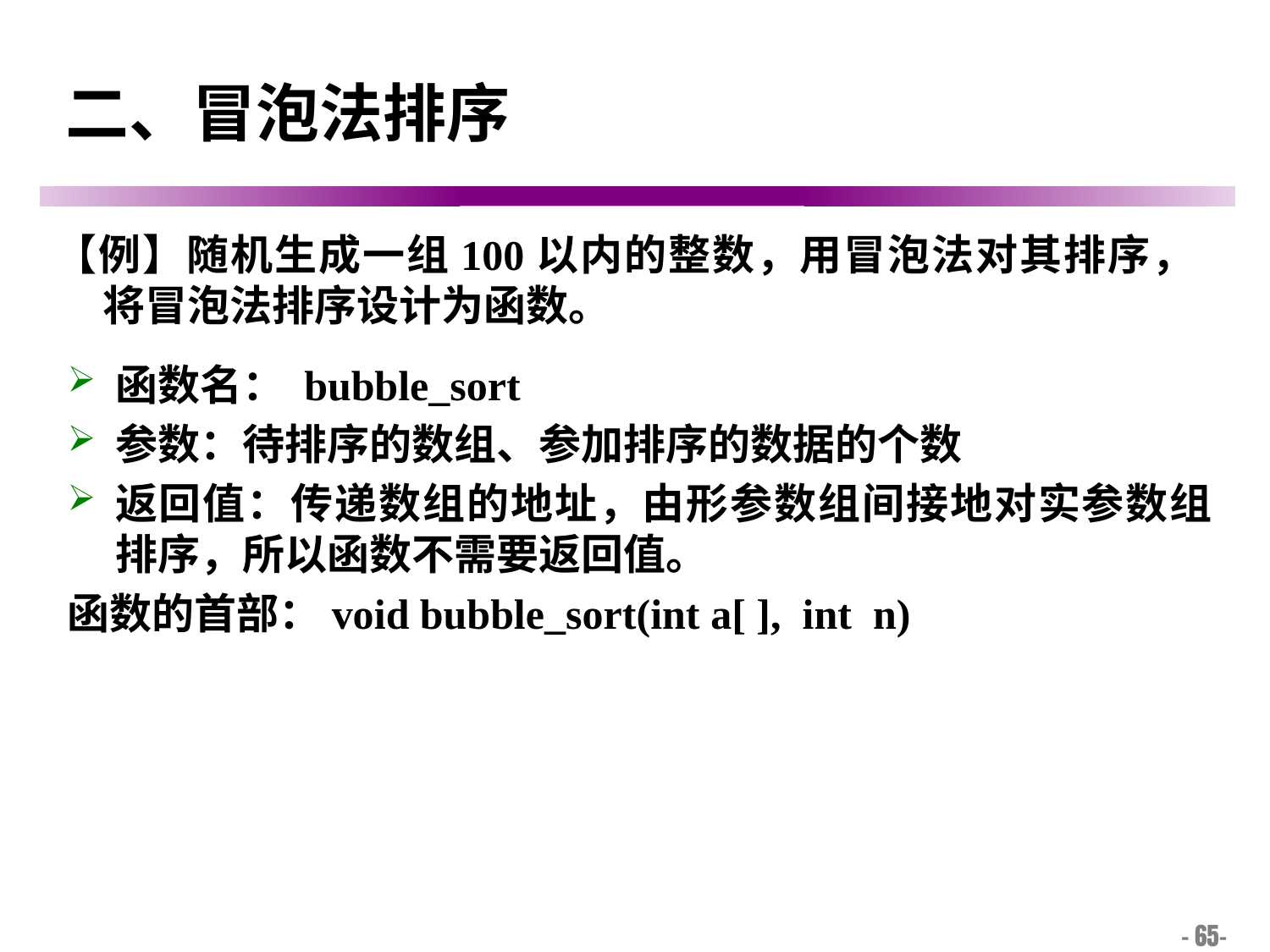

# 二、冒泡法排序
【例】随机生成一组100以内的整数，用冒泡法对其排序，将冒泡法排序设计为函数。
函数名： bubble_sort
参数：待排序的数组、参加排序的数据的个数
返回值：传递数组的地址，由形参数组间接地对实参数组排序，所以函数不需要返回值。
函数的首部：void bubble_sort(int a[ ],  int  n)
 - 65-